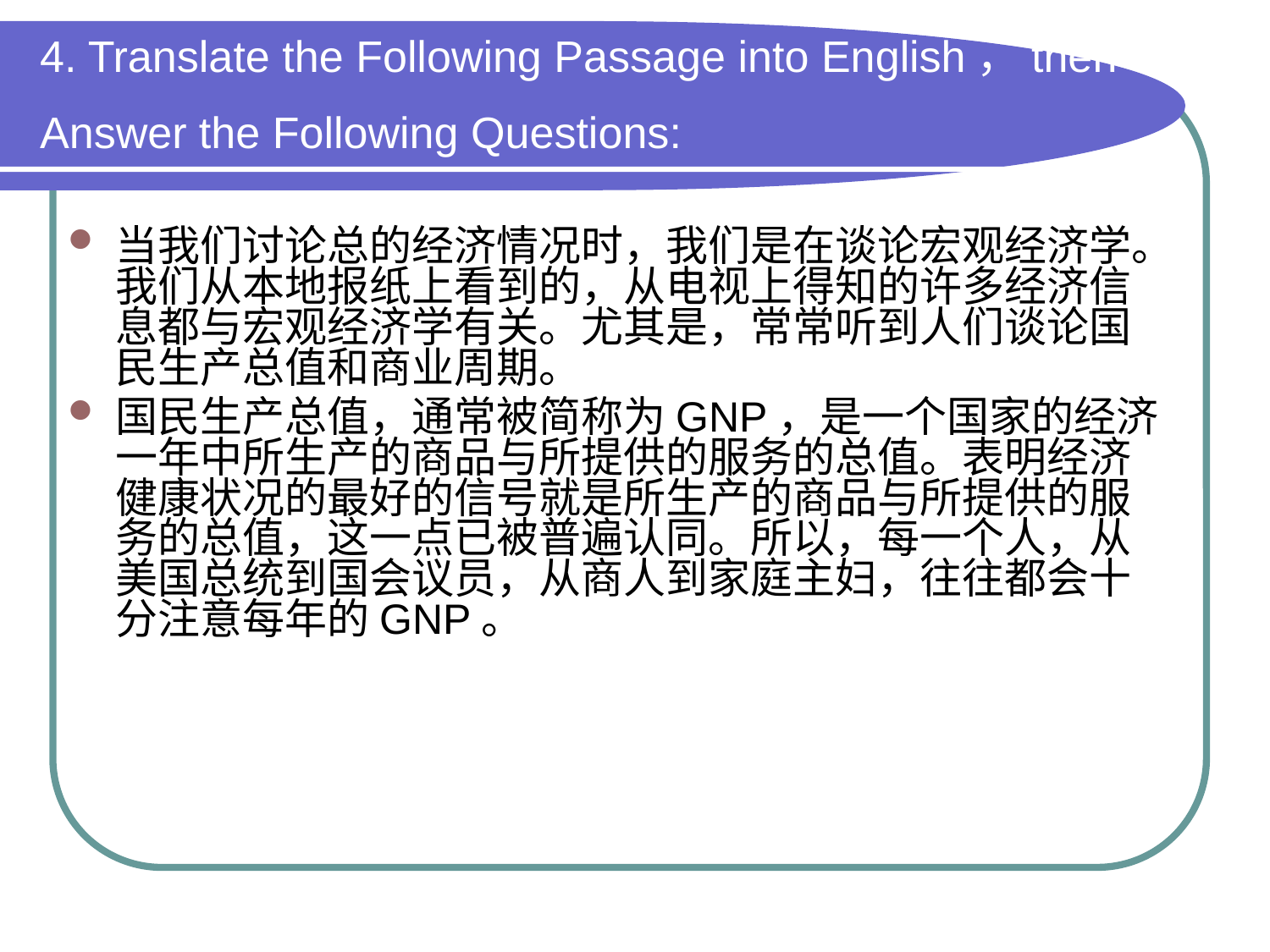

# 4. Translate the Following Passage into English，then Answer the Following Questions:
当我们讨论总的经济情况时，我们是在谈论宏观经济学。我们从本地报纸上看到的，从电视上得知的许多经济信息都与宏观经济学有关。尤其是，常常听到人们谈论国民生产总值和商业周期。
国民生产总值，通常被简称为GNP，是一个国家的经济一年中所生产的商品与所提供的服务的总值。表明经济健康状况的最好的信号就是所生产的商品与所提供的服务的总值，这一点已被普遍认同。所以，每一个人，从美国总统到国会议员，从商人到家庭主妇，往往都会十分注意每年的GNP。